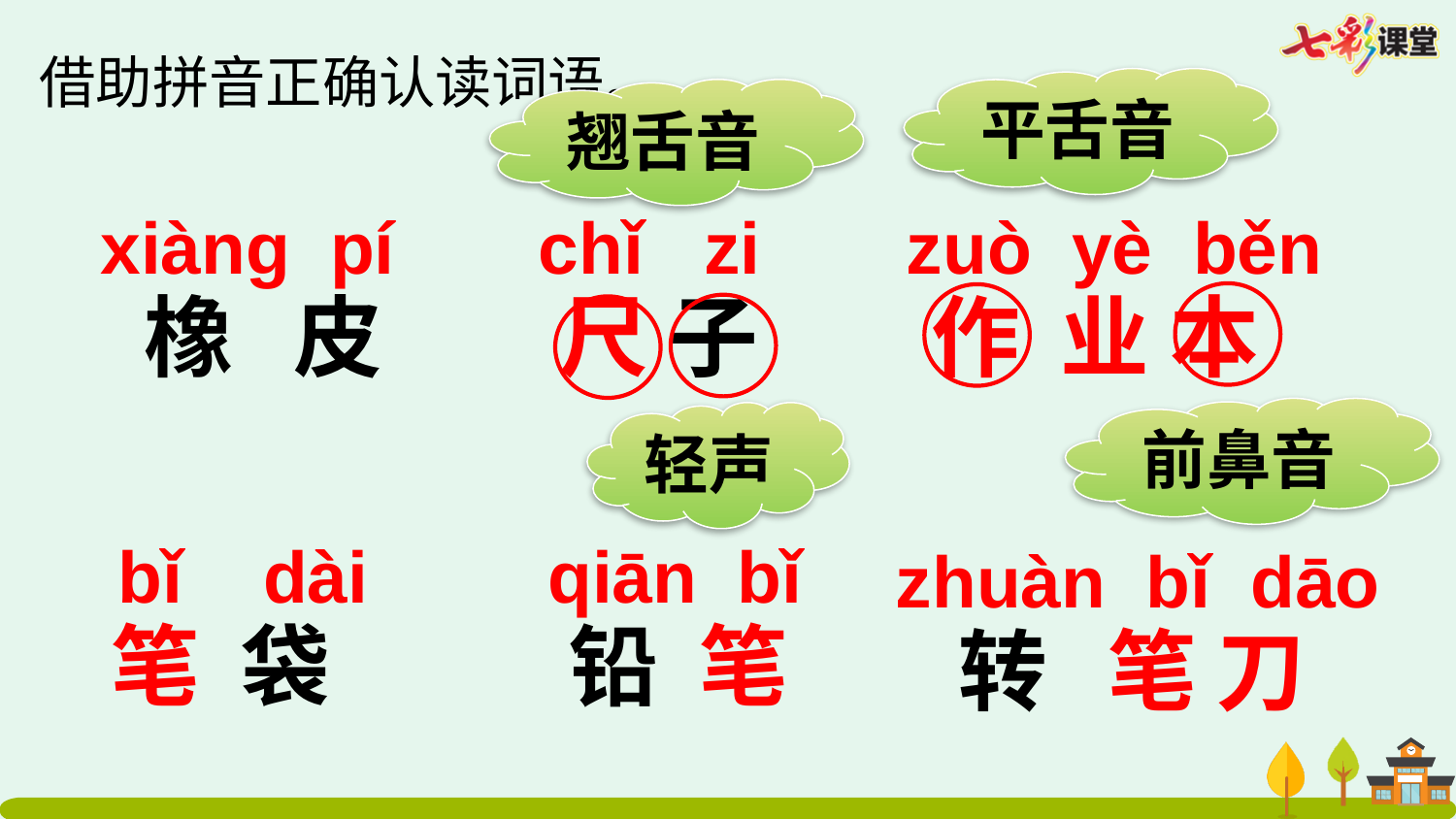

借助拼音正确认读词语。
平舌音
翘舌音
xiàng  pí
chǐ   zi
zuò  yè  běn
橡   皮
尺 子
作  业 本

前鼻音
轻声
bǐ    dài
qiān  bǐ
zhuàn  bǐ  dāo
笔  袋
铅  笔
转   笔 刀